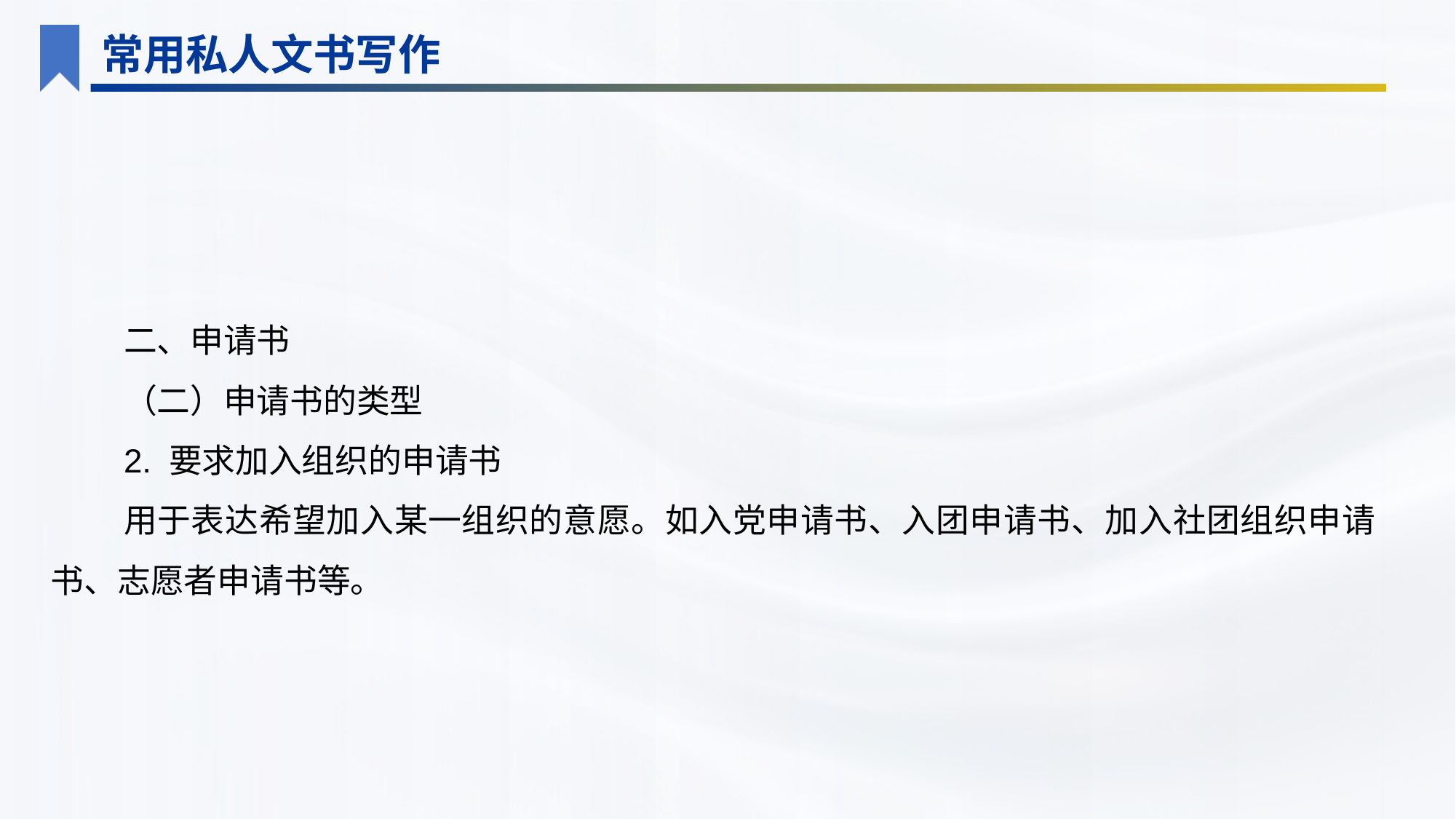

常用私人文书写作
二、申请书
（二）申请书的类型
2. 要求加入组织的申请书
用于表达希望加入某一组织的意愿。如入党申请书、入团申请书、加入社团组织申请书、志愿者申请书等。